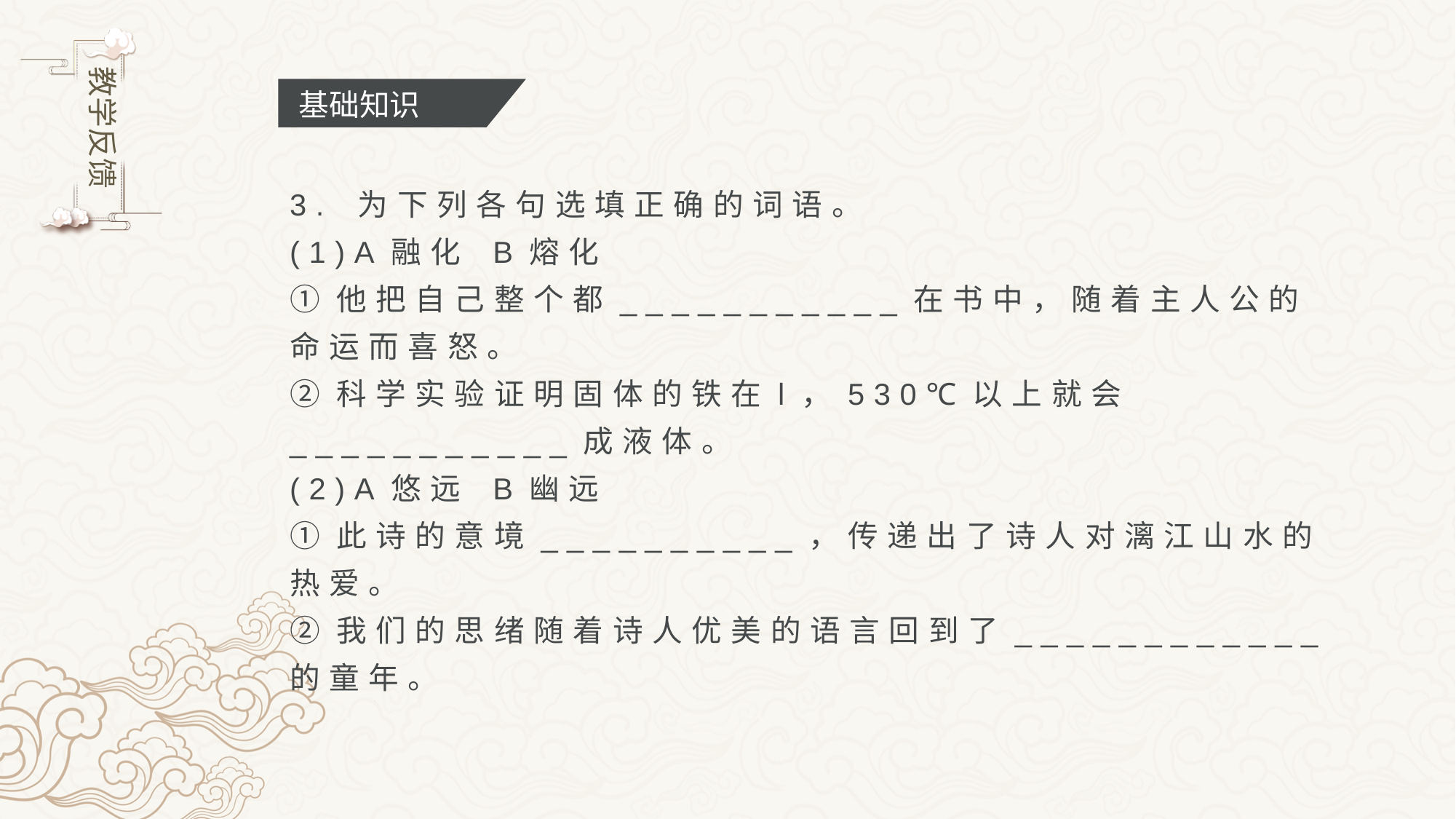

基础知识
3. 为下列各句选填正确的词语。
(1)A融化 B熔化
①他把自己整个都___________在书中，随着主人公的命运而喜怒。
②科学实验证明固体的铁在l，530℃以上就会___________成液体。
(2)A悠远 B幽远
①此诗的意境__________，传递出了诗人对漓江山水的热爱。
②我们的思绪随着诗人优美的语言回到了____________的童年。